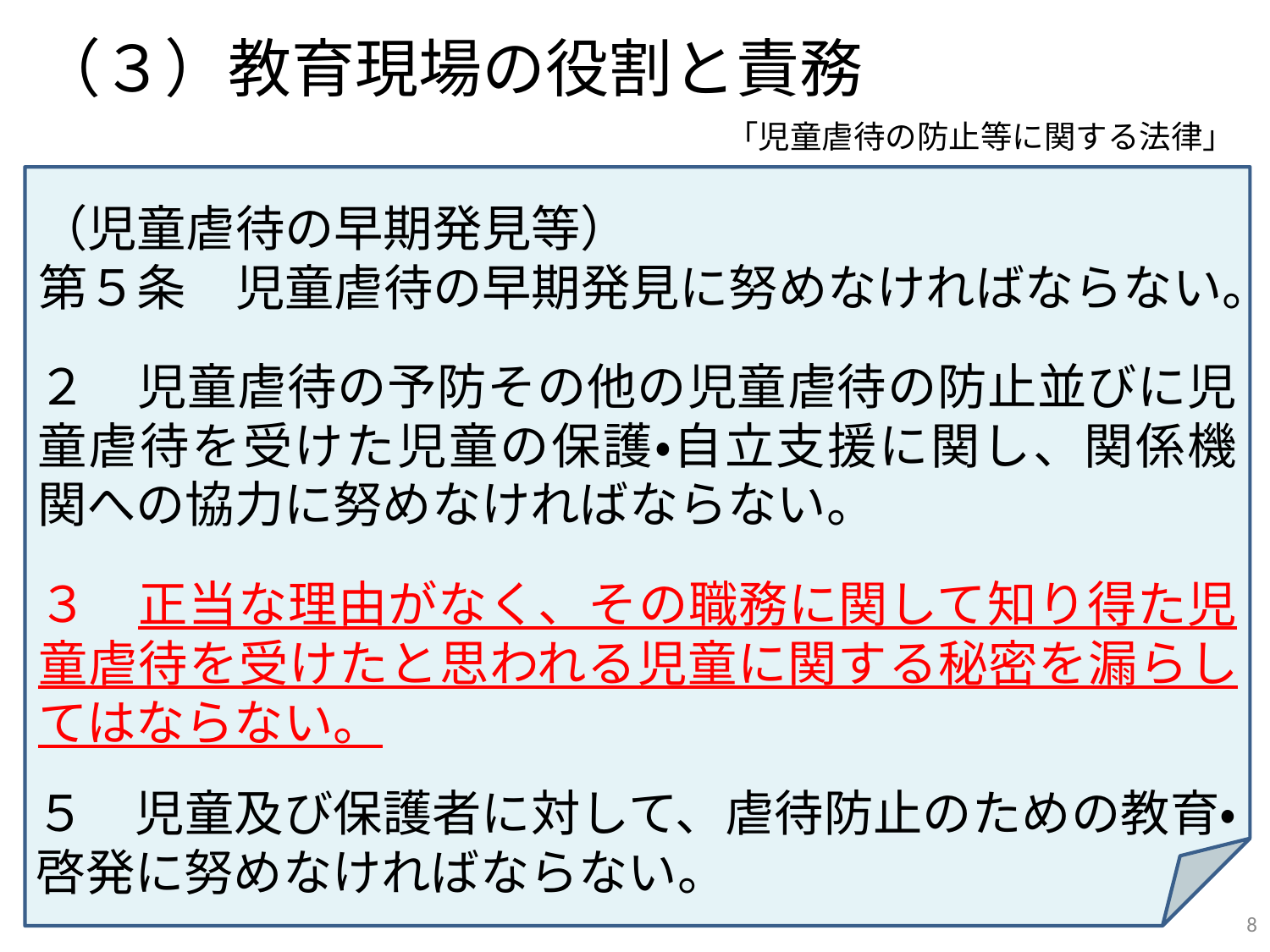

（３）教育現場の役割と責務
「児童虐待の防止等に関する法律」

（児童虐待の早期発見等）
第５条　児童虐待の早期発見に努めなければならない。
２　児童虐待の予防その他の児童虐待の防止並びに児童虐待を受けた児童の保護・自立支援に関し、関係機関への協力に努めなければならない。
３　正当な理由がなく、その職務に関して知り得た児童虐待を受けたと思われる児童に関する秘密を漏らしてはならない。
５　児童及び保護者に対して、虐待防止のための教育・啓発に努めなければならない。
8